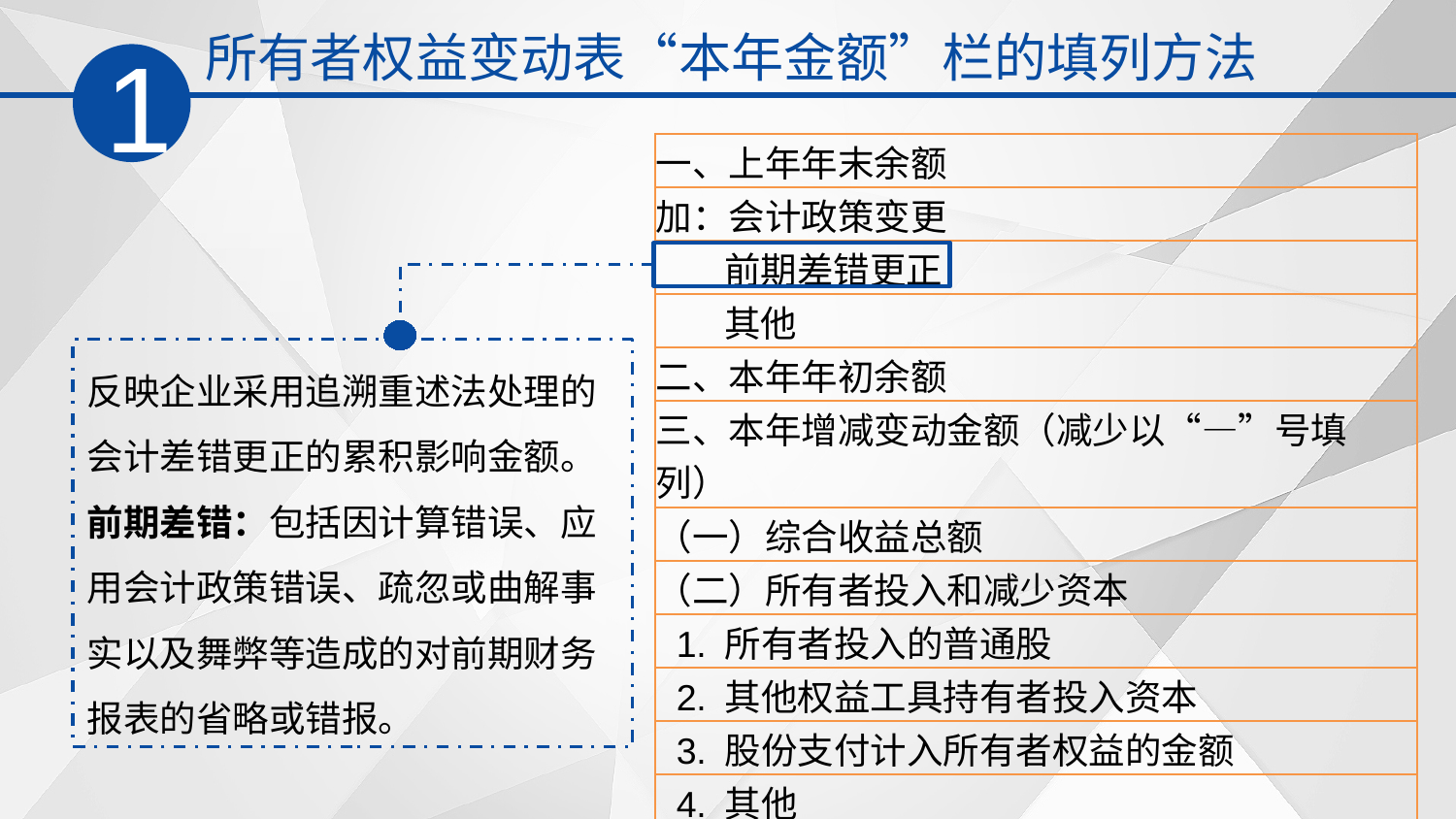

所有者权益变动表“本年金额”栏的填列方法
1

| 一、上年年末余额 |
| --- |
| 加：会计政策变更 |
| 前期差错更正 |
| 其他 |
| 二、本年年初余额 |
| 三、本年增减变动金额（减少以“—”号填列） |
| （一）综合收益总额 |
| （二）所有者投入和减少资本 |
| 1. 所有者投入的普通股 |
| 2. 其他权益工具持有者投入资本 |
| 3. 股份支付计入所有者权益的金额 |
| 4. 其他 |

反映企业采用追溯重述法处理的会计差错更正的累积影响金额。 前期差错：包括因计算错误、应用会计政策错误、疏忽或曲解事实以及舞弊等造成的对前期财务报表的省略或错报。